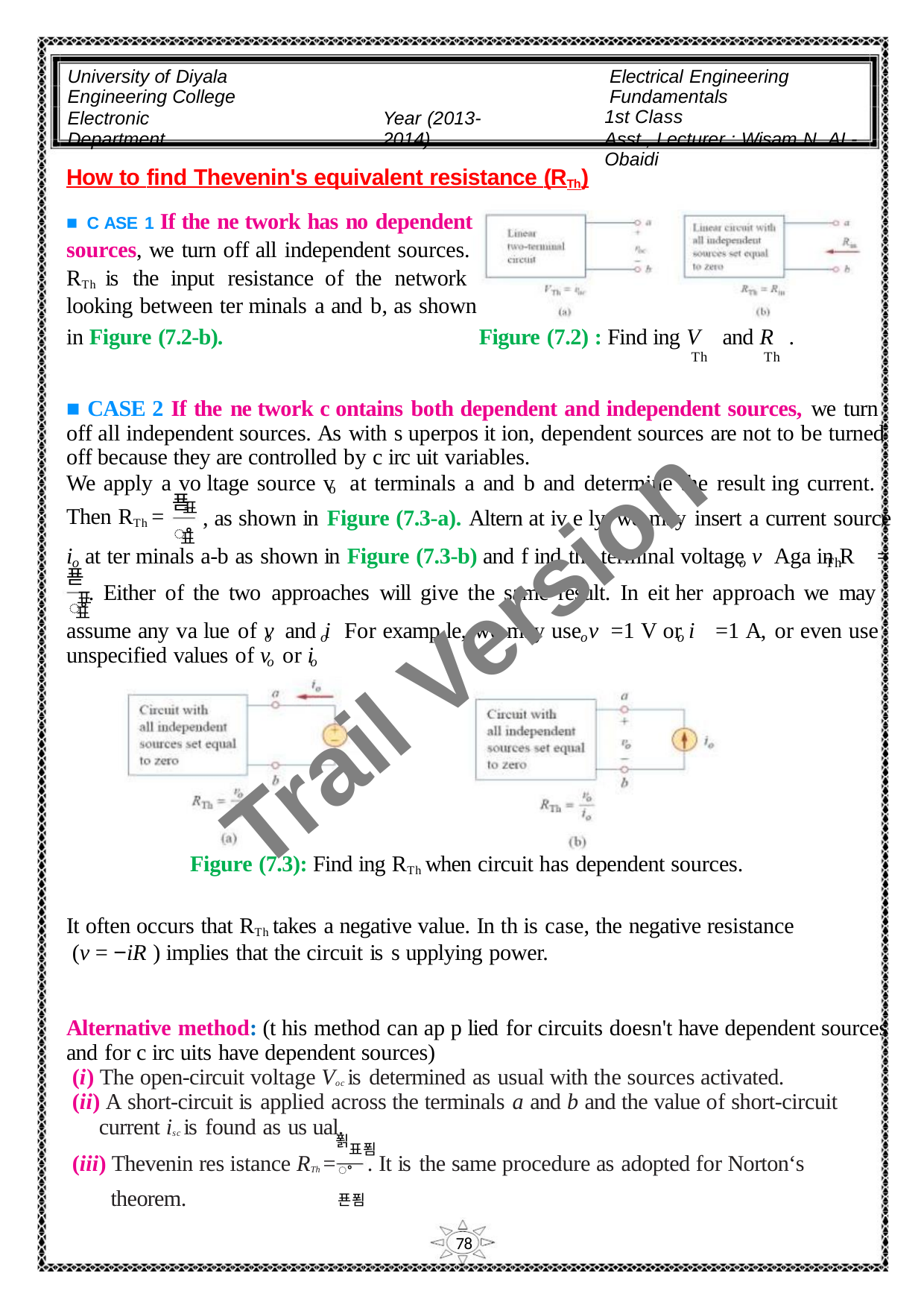

University of Diyala
Engineering College
Electronic Department
Electrical Engineering Fundamentals
1st Class
Asst., Lecturer : Wisam N. AL-Obaidi
Year (2013-2014)
How to find Thevenin's equivalent resistance (RTh)
■ C ASE 1 If the ne twork has no dependent
sources, we turn off all independent sources.
RTh is the input resistance of the network
looking between ter minals a and b, as shown
in Figure (7.2-b).
Figure (7.2) : Find ing V and R .
Th Th
■ CASE 2 If the ne twork c ontains both dependent and independent sources, we turn
off all independent sources. As with s uperpos it ion, dependent sources are not to be turned
off because they are controlled by c irc uit variables.
We apply a vo ltage source v at terminals a and b and determine the result ing current.
o
푣
표
Then RTh =
, as shown in Figure (7.3-a). Altern at iv e ly, we may insert a current source
ꢀ
표
i at ter minals a-b as shown in Figure (7.3-b) and f ind the terminal voltage v Aga in R =
o
o
Th
푣
표
. Either of the two approaches will give the same result. In eit her approach we may
Trail Version
Trail Version
Trail Version
Trail Version
Trail Version
Trail Version
Trail Version
Trail Version
Trail Version
Trail Version
Trail Version
Trail Version
Trail Version
ꢀ
표
assume any va lue of v and i For examp le, we may use v =1 V or i =1 A, or even use
o
o
o
o
unspecified values of v or i
o
o
Figure (7.3): Find ing RTh when circuit has dependent sources.
It often occurs that RTh takes a negative value. In th is case, the negative resistance
(v = −iR ) implies that the circuit is s upplying power.
Alternative method: (t his method can ap p lied for circuits doesn't have dependent sources
and for c irc uits have dependent sources)
(i) The open-circuit voltage Voc is determined as usual with the sources activated.
(ii) A short-circuit is applied across the terminals a and b and the value of short-circuit
current isc is found as us ual.
푉표푐
(iii) Thevenin res istance RTh = . It is the same procedure as adopted for Norton‘s
ꢀ푠푐
theorem.
78